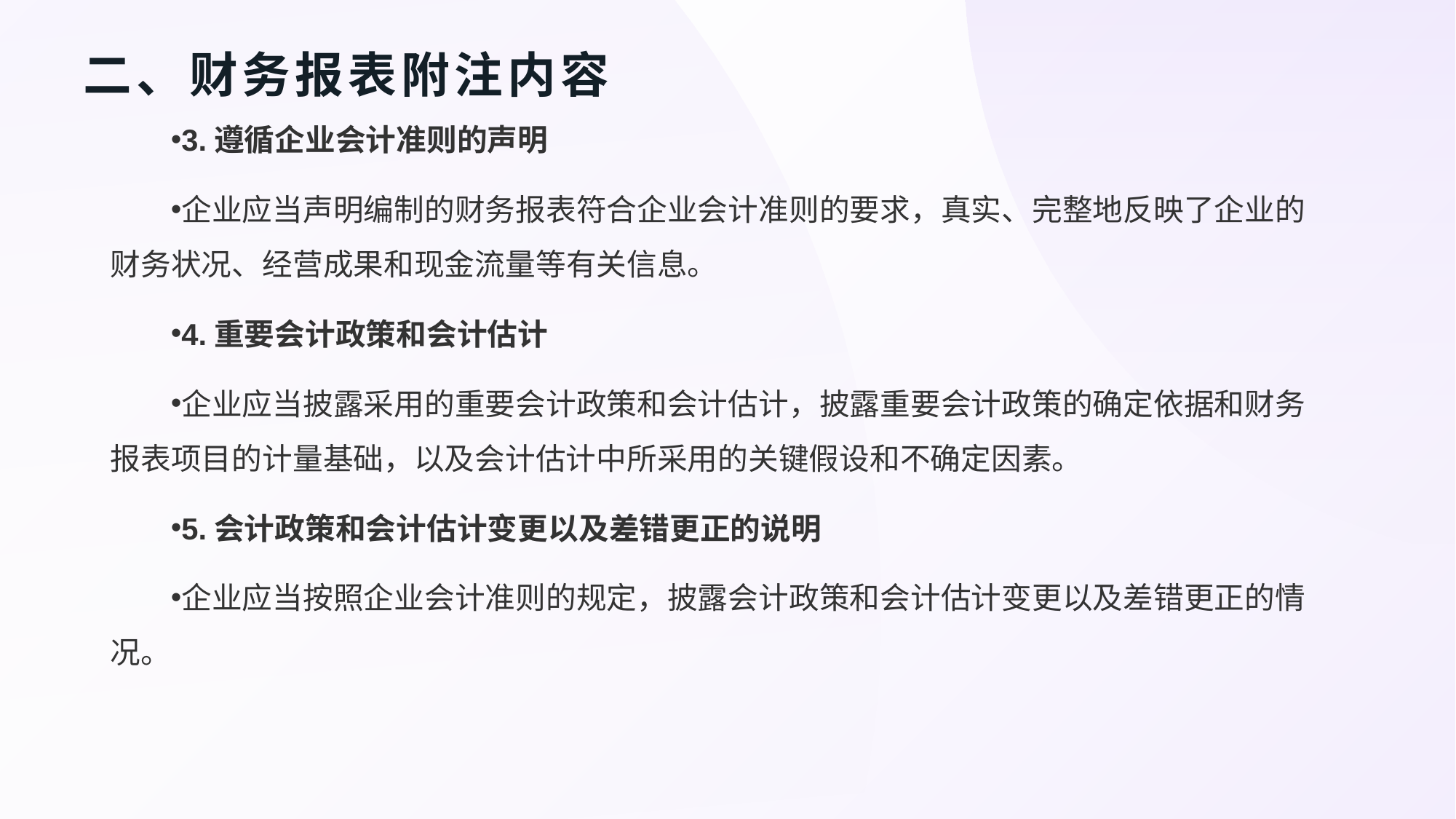

# 二、财务报表附注内容
3.遵循企业会计准则的声明
企业应当声明编制的财务报表符合企业会计准则的要求，真实、完整地反映了企业的财务状况、经营成果和现金流量等有关信息。
4.重要会计政策和会计估计
企业应当披露采用的重要会计政策和会计估计，披露重要会计政策的确定依据和财务报表项目的计量基础，以及会计估计中所采用的关键假设和不确定因素。
5.会计政策和会计估计变更以及差错更正的说明
企业应当按照企业会计准则的规定，披露会计政策和会计估计变更以及差错更正的情况。